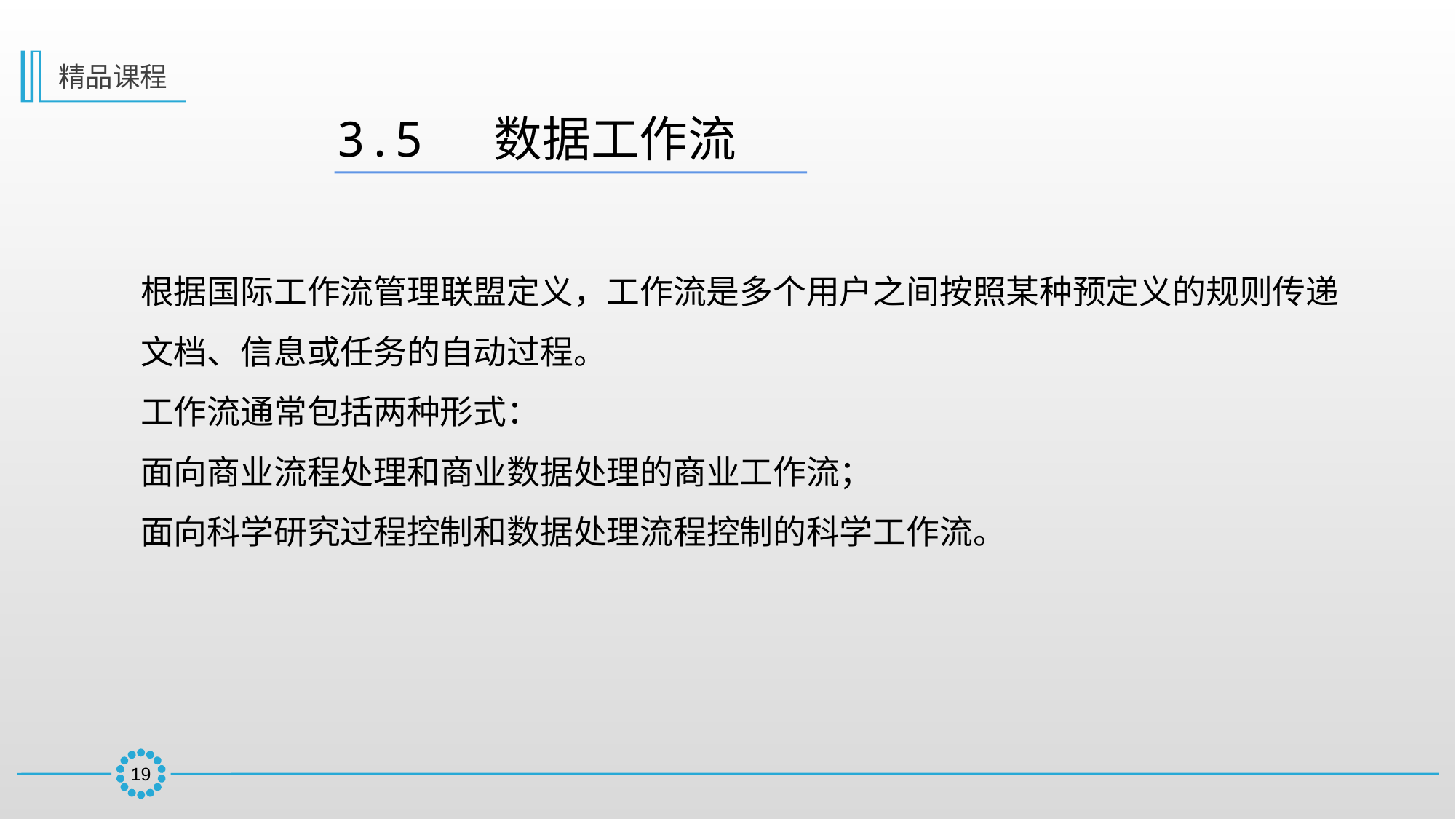

精品课程
3.5  数据工作流

根据国际工作流管理联盟定义，工作流是多个用户之间按照某种预定义的规则传递文档、信息或任务的自动过程。
工作流通常包括两种形式：
面向商业流程处理和商业数据处理的商业工作流；
面向科学研究过程控制和数据处理流程控制的科学工作流。

19